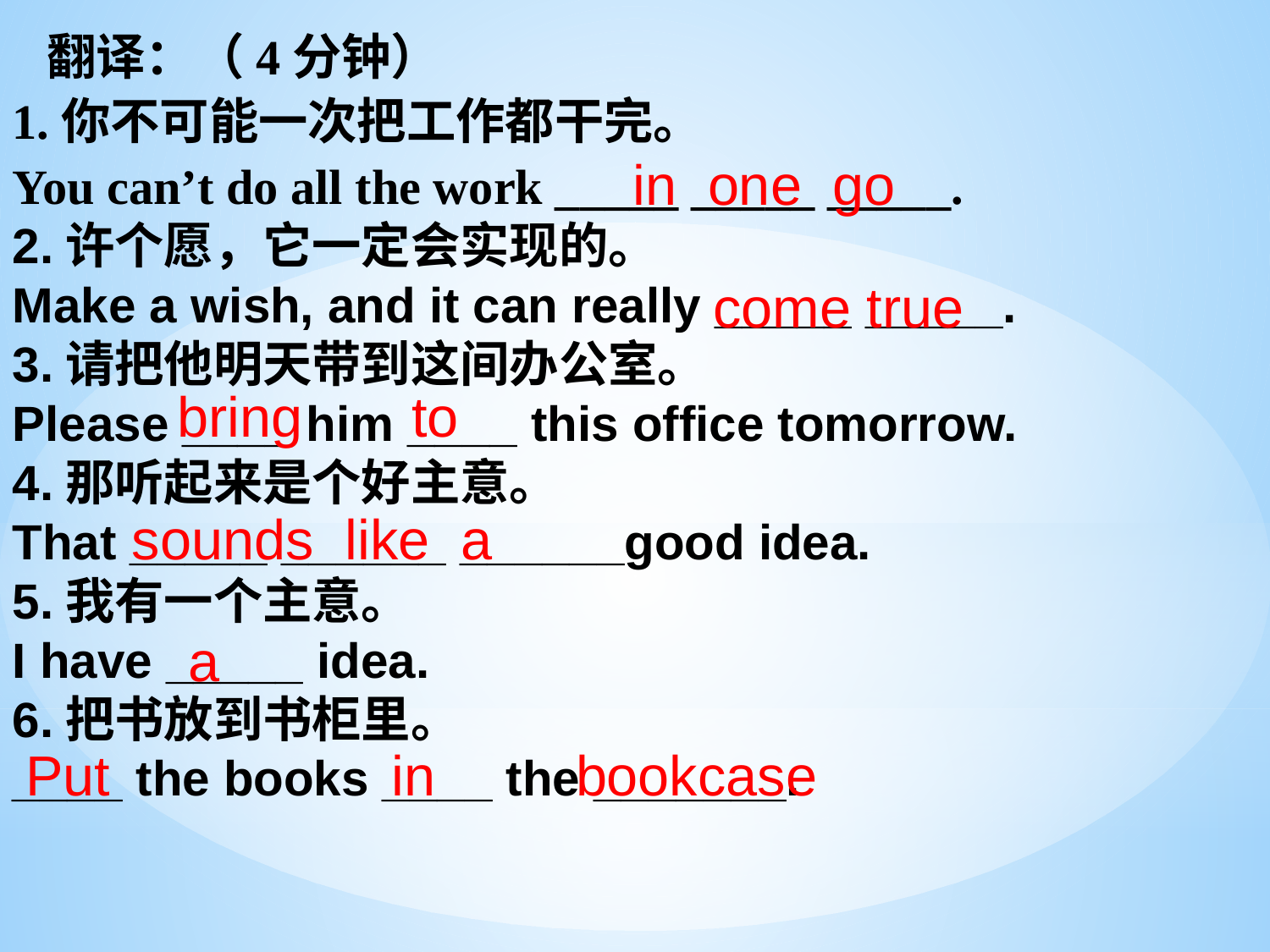

翻译：（4分钟）
1.你不可能一次把工作都干完。
You can’t do all the work _____ _____ _____.
2.许个愿，它一定会实现的。
Make a wish, and it can really _____ _____.
3.请把他明天带到这间办公室。
Please ____ him ____ this office tomorrow.
4.那听起来是个好主意。
That _____ ______ ______good idea.
5.我有一个主意。
I have _____ idea.
6.把书放到书柜里。
____ the books ____ the _______.
in  one  go
come true
bring       to
sounds  like  a
a
Put                  in         bookcase